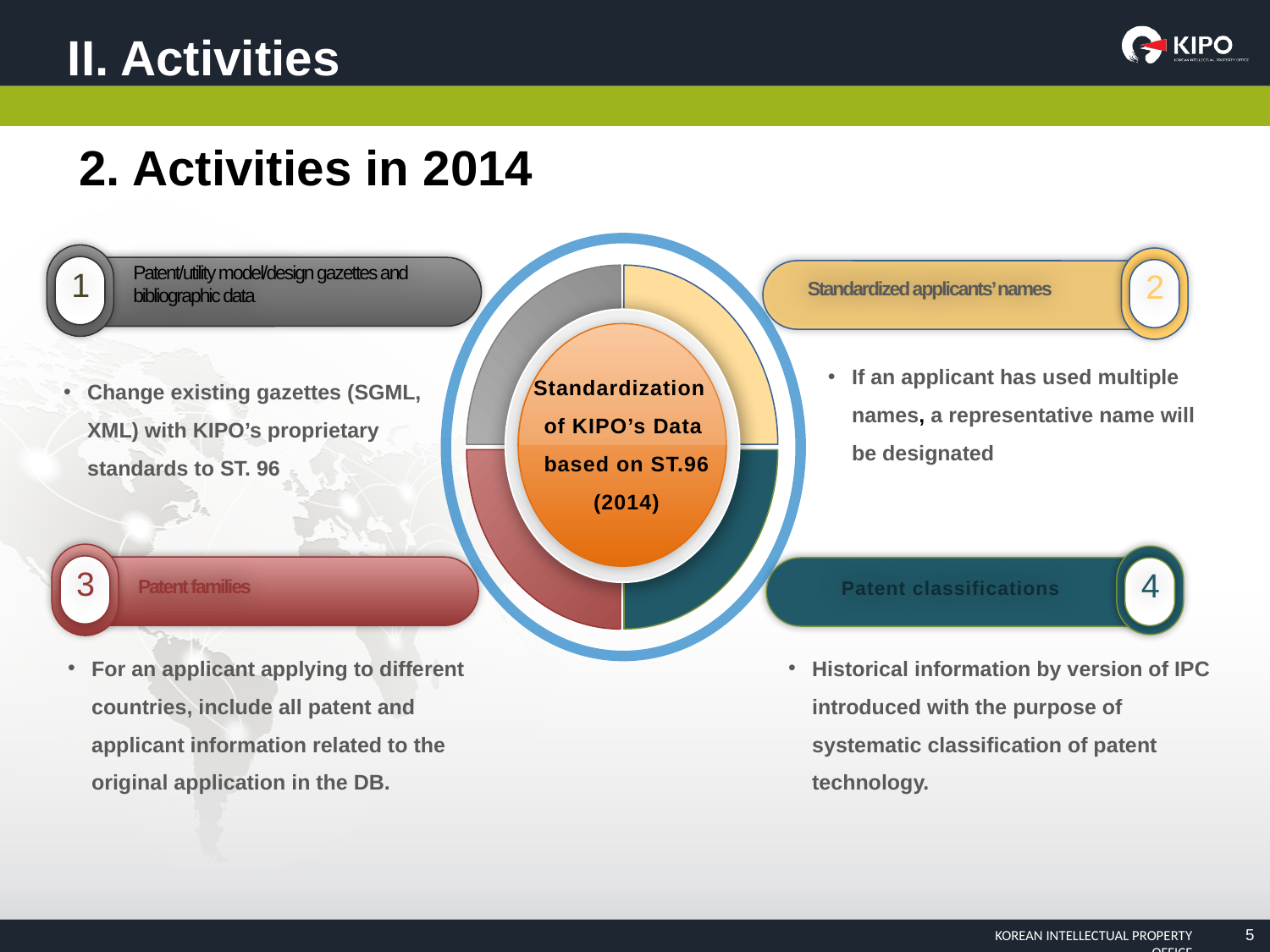

II. Activities

2. Activities in 2014

1

Patent/utility model/design gazettes and bibliographic data

2

Standardized applicants’ names

If an applicant has used multiple names, a representative name will be designated
Change existing gazettes (SGML, XML) with KIPO’s proprietary standards to ST. 96
Standardization
of KIPO’s Data
based on ST.96
(2014)
’12년
추진실적

3

4
Patent families
Patent classifications
For an applicant applying to different countries, include all patent and applicant information related to the original application in the DB.
Historical information by version of IPC introduced with the purpose of systematic classification of patent technology.